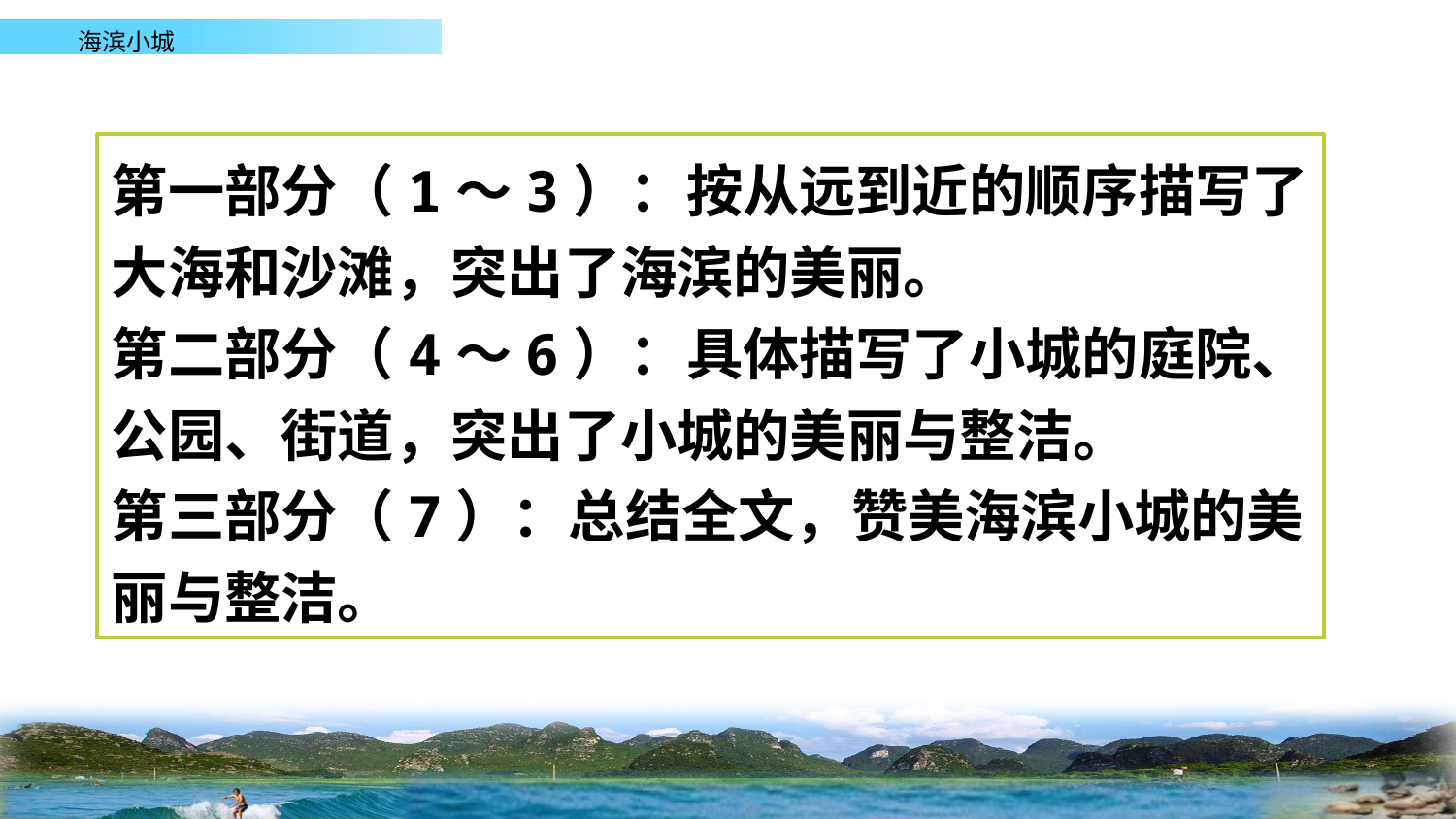

第一部分（1～3）：按从远到近的顺序描写了大海和沙滩，突出了海滨的美丽。
第二部分（4～6）：具体描写了小城的庭院、公园、街道，突出了小城的美丽与整洁。
第三部分（7）：总结全文，赞美海滨小城的美丽与整洁。